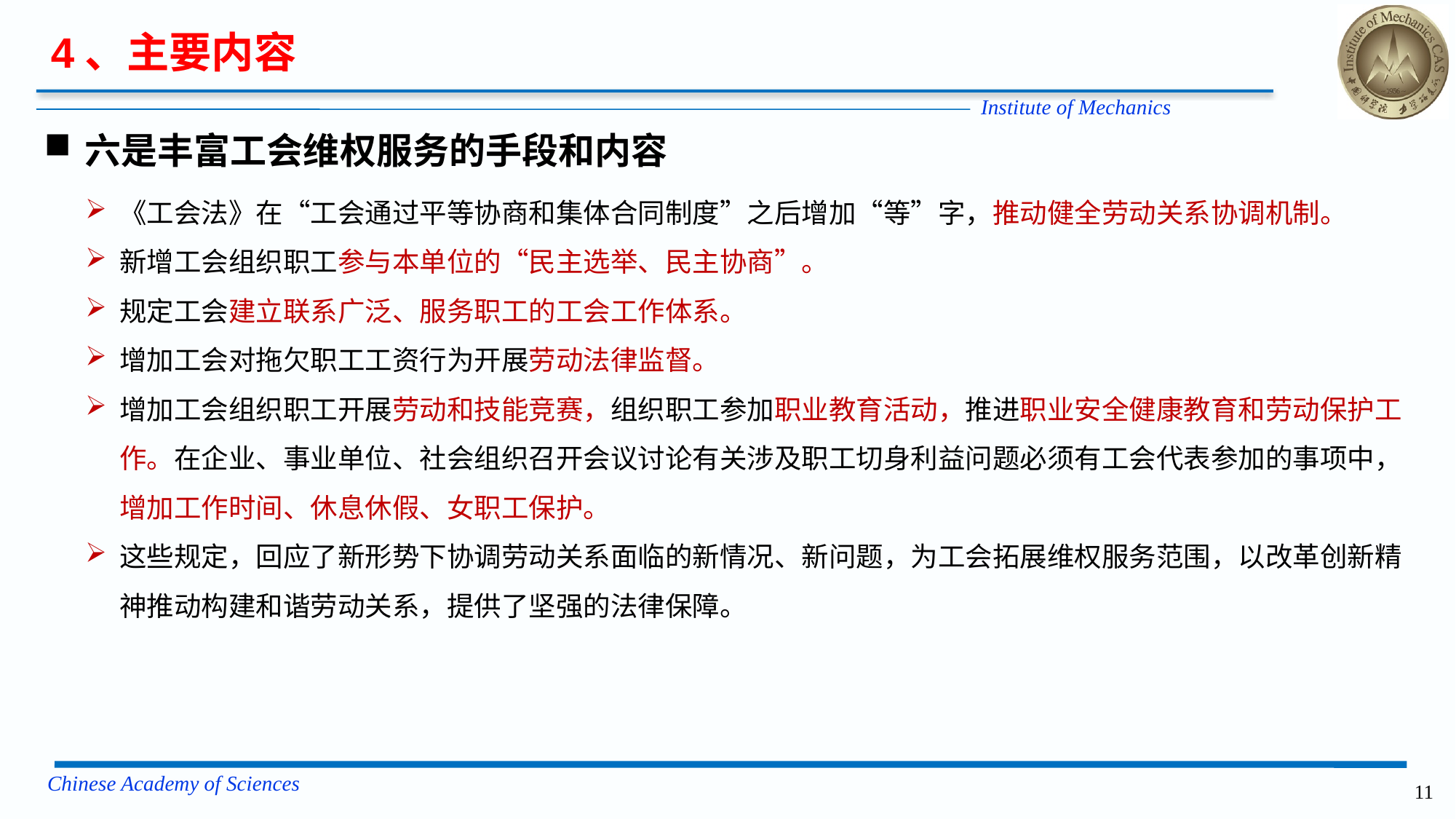

4、主要内容
六是丰富工会维权服务的手段和内容
《工会法》在“工会通过平等协商和集体合同制度”之后增加“等”字，推动健全劳动关系协调机制。
新增工会组织职工参与本单位的“民主选举、民主协商”。
规定工会建立联系广泛、服务职工的工会工作体系。
增加工会对拖欠职工工资行为开展劳动法律监督。
增加工会组织职工开展劳动和技能竞赛，组织职工参加职业教育活动，推进职业安全健康教育和劳动保护工作。在企业、事业单位、社会组织召开会议讨论有关涉及职工切身利益问题必须有工会代表参加的事项中，增加工作时间、休息休假、女职工保护。
这些规定，回应了新形势下协调劳动关系面临的新情况、新问题，为工会拓展维权服务范围，以改革创新精神推动构建和谐劳动关系，提供了坚强的法律保障。
11